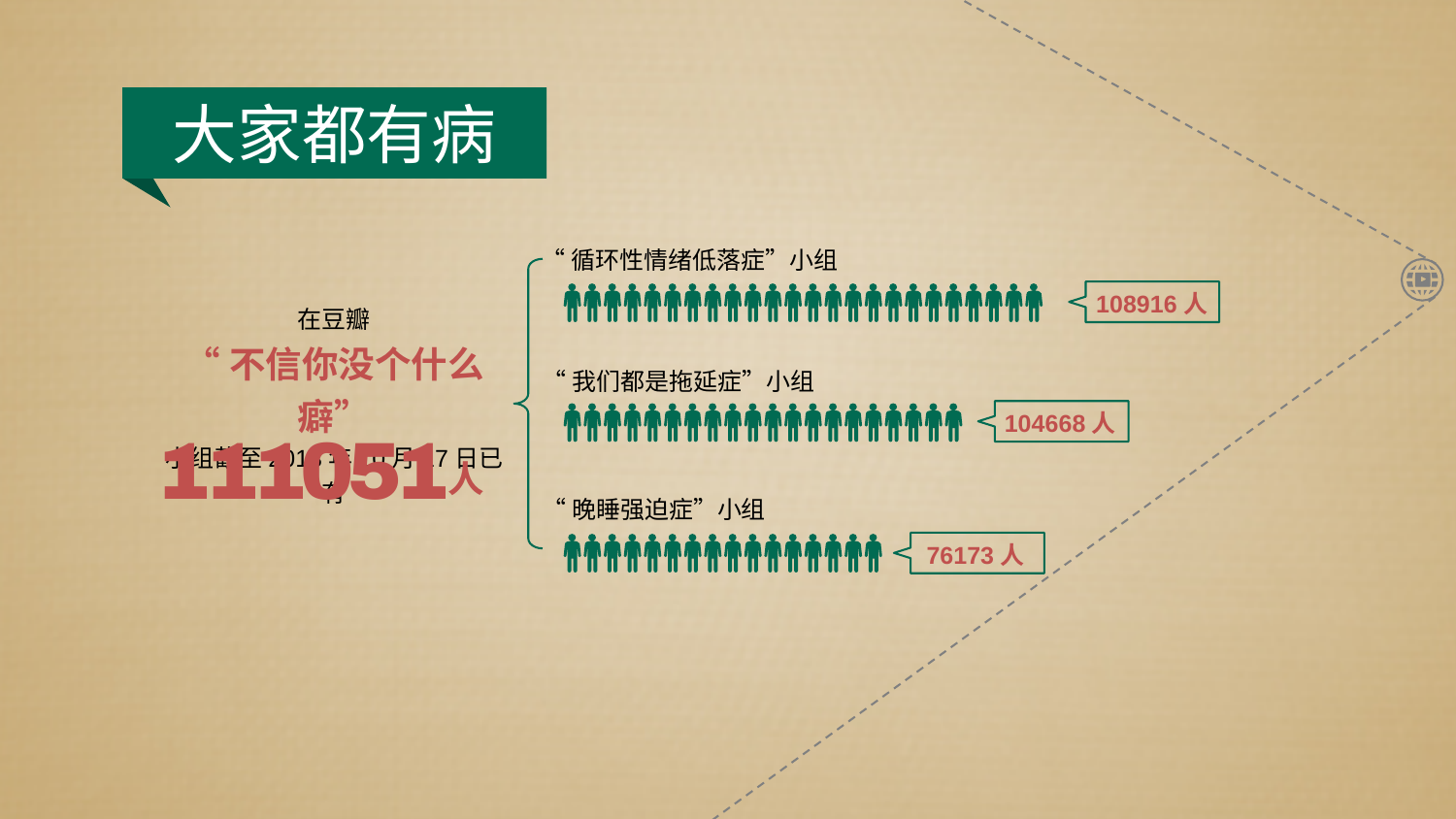

大家都有病

“循环性情绪低落症”小组

108916人

在豆瓣
“不信你没个什么癖”
小组截至2013年10月17日已有

“我们都是拖延症”小组
104668人

111051
人
“晚睡强迫症”小组
76173人